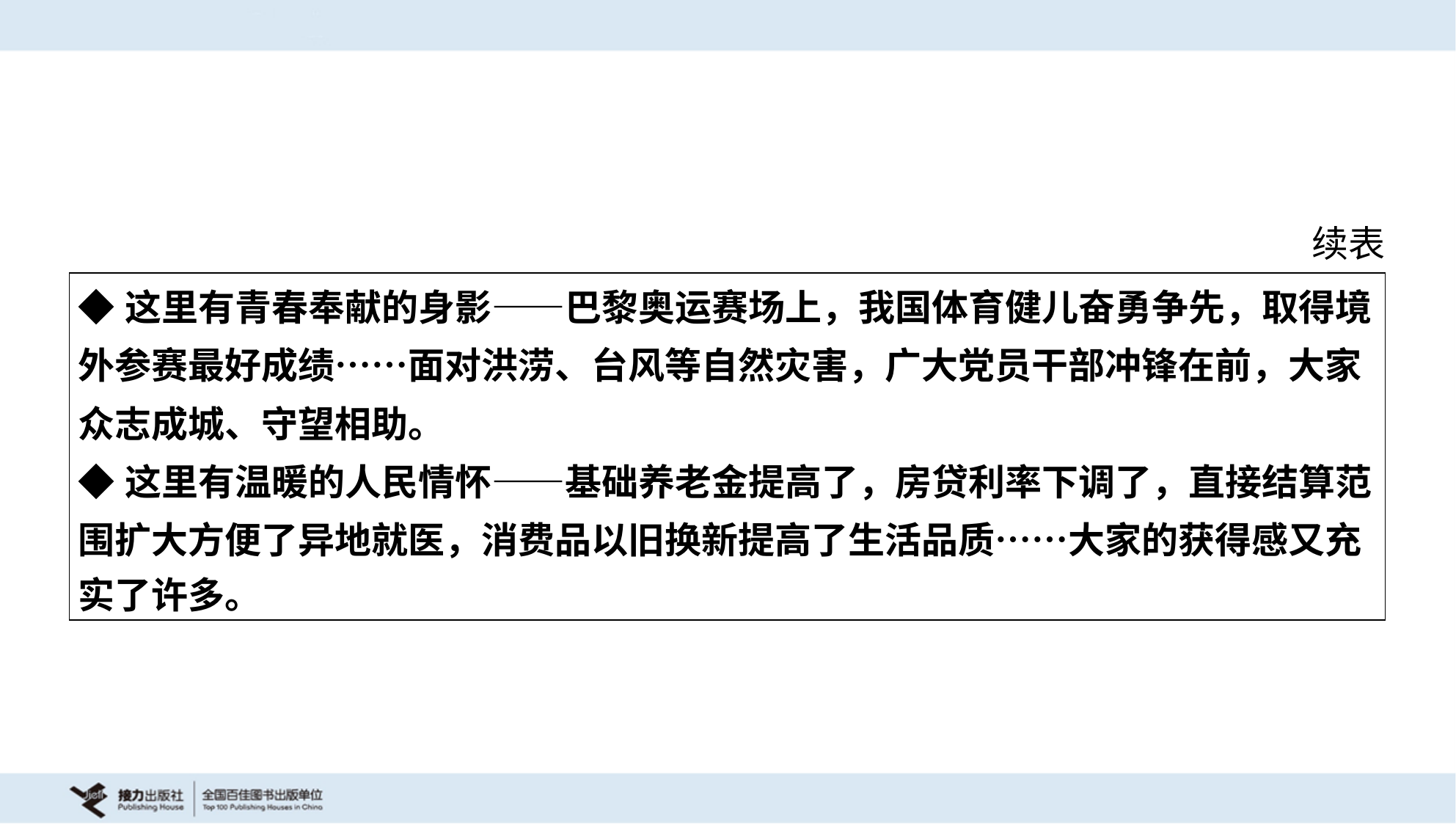

续表
| ◆这里有青春奉献的身影——巴黎奥运赛场上，我国体育健儿奋勇争先，取得境 外参赛最好成绩……面对洪涝、台风等自然灾害，广大党员干部冲锋在前，大家 众志成城、守望相助。 ◆这里有温暖的人民情怀——基础养老金提高了，房贷利率下调了，直接结算范 围扩大方便了异地就医，消费品以旧换新提高了生活品质……大家的获得感又充 实了许多。 |
| --- |